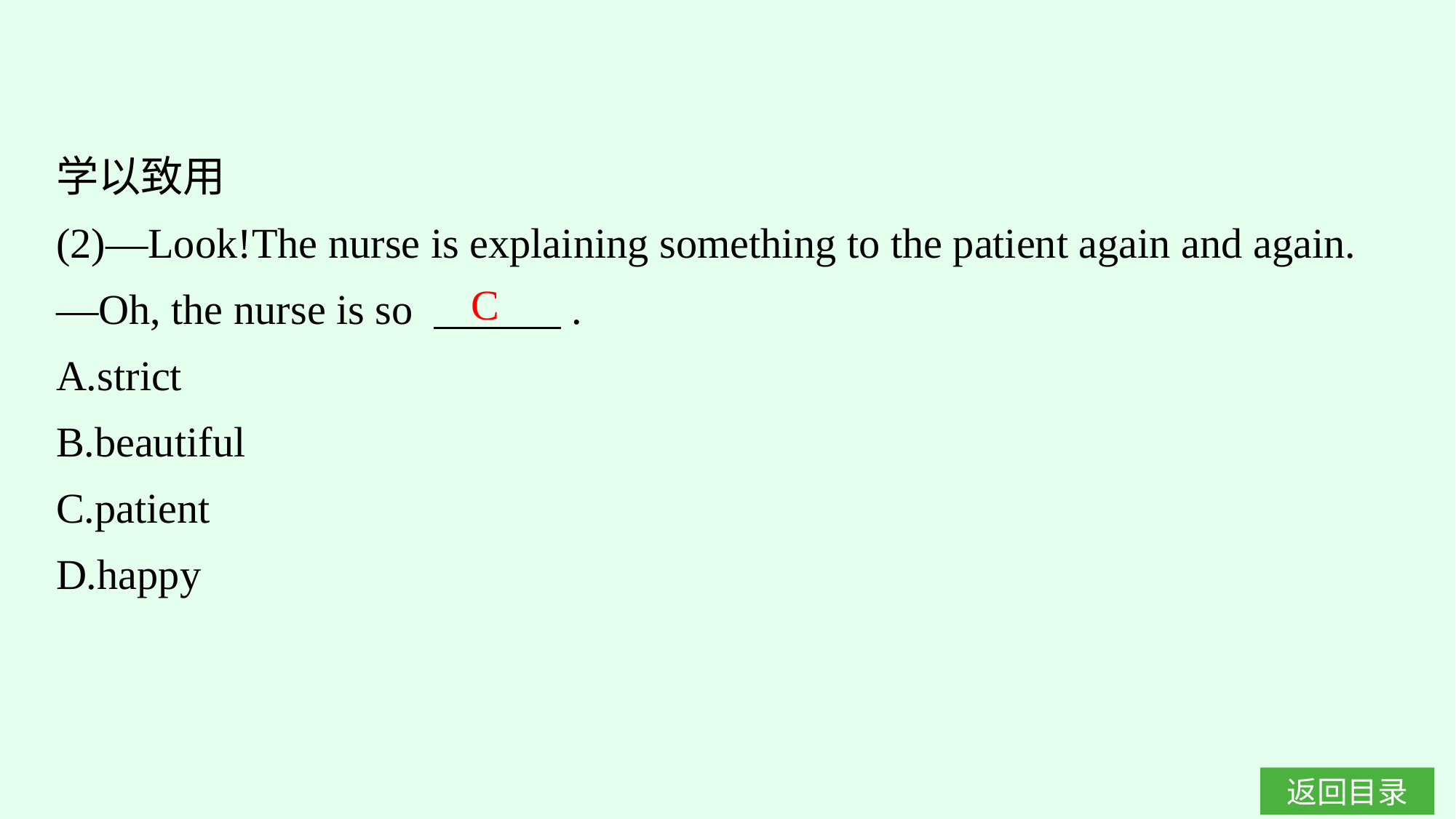

学以致用
(2)—Look!The nurse is explaining something to the patient again and again.
—Oh, the nurse is so 　　　.
A.strict
B.beautiful
C.patient
D.happy
C